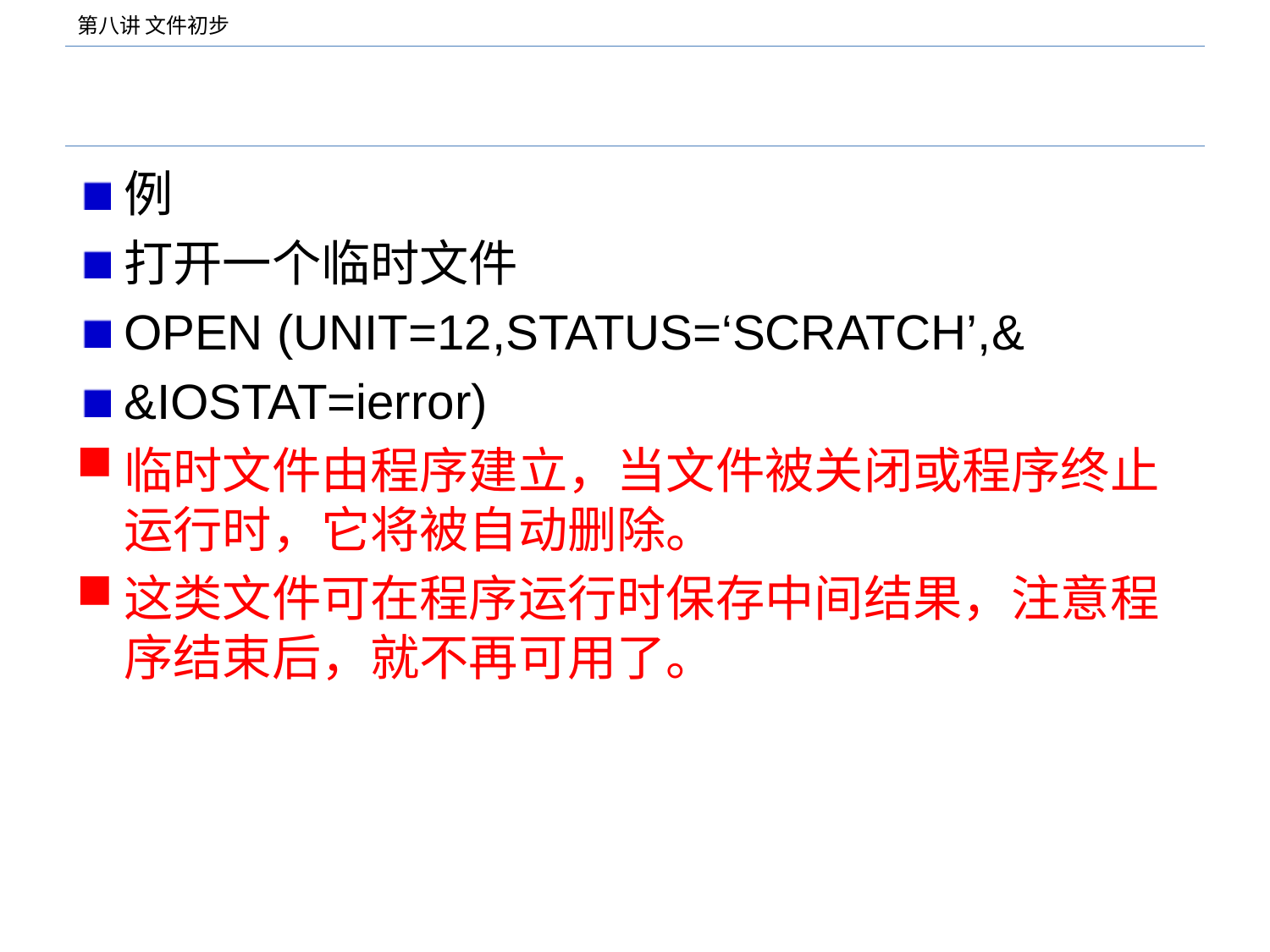

#
例
打开一个临时文件
OPEN (UNIT=12,STATUS=‘SCRATCH’,&
&IOSTAT=ierror)
临时文件由程序建立，当文件被关闭或程序终止运行时，它将被自动删除。
这类文件可在程序运行时保存中间结果，注意程序结束后，就不再可用了。